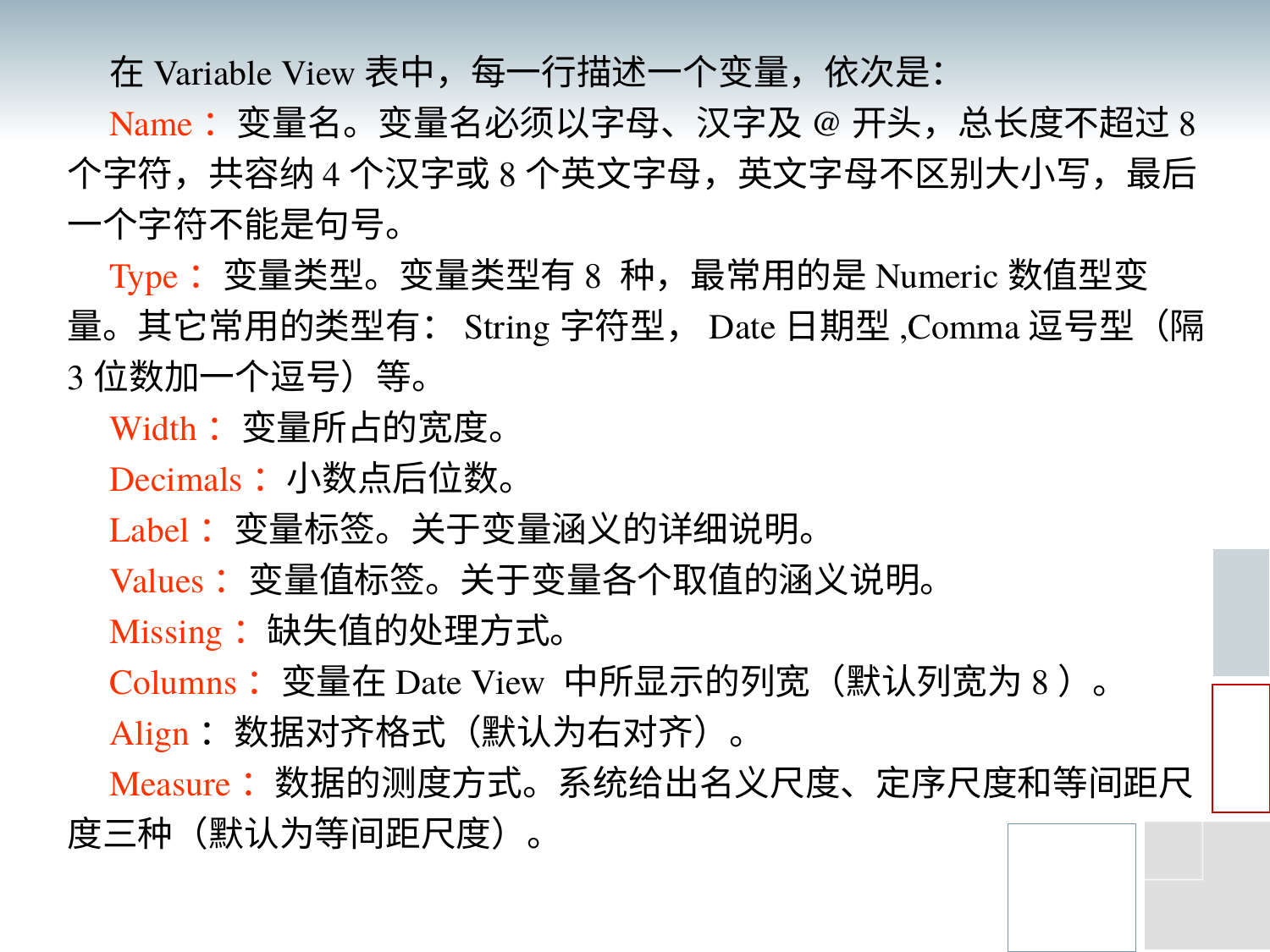

在Variable View表中，每一行描述一个变量，依次是：
Name：变量名。变量名必须以字母、汉字及@开头，总长度不超过8个字符，共容纳4个汉字或8个英文字母，英文字母不区别大小写，最后一个字符不能是句号。
Type：变量类型。变量类型有8 种，最常用的是Numeric数值型变量。其它常用的类型有：String字符型，Date日期型,Comma逗号型（隔3位数加一个逗号）等。
Width：变量所占的宽度。
Decimals：小数点后位数。
Label：变量标签。关于变量涵义的详细说明。
Values：变量值标签。关于变量各个取值的涵义说明。
Missing：缺失值的处理方式。
Columns：变量在Date View 中所显示的列宽（默认列宽为8）。
Align：数据对齐格式（默认为右对齐）。
Measure：数据的测度方式。系统给出名义尺度、定序尺度和等间距尺度三种（默认为等间距尺度）。